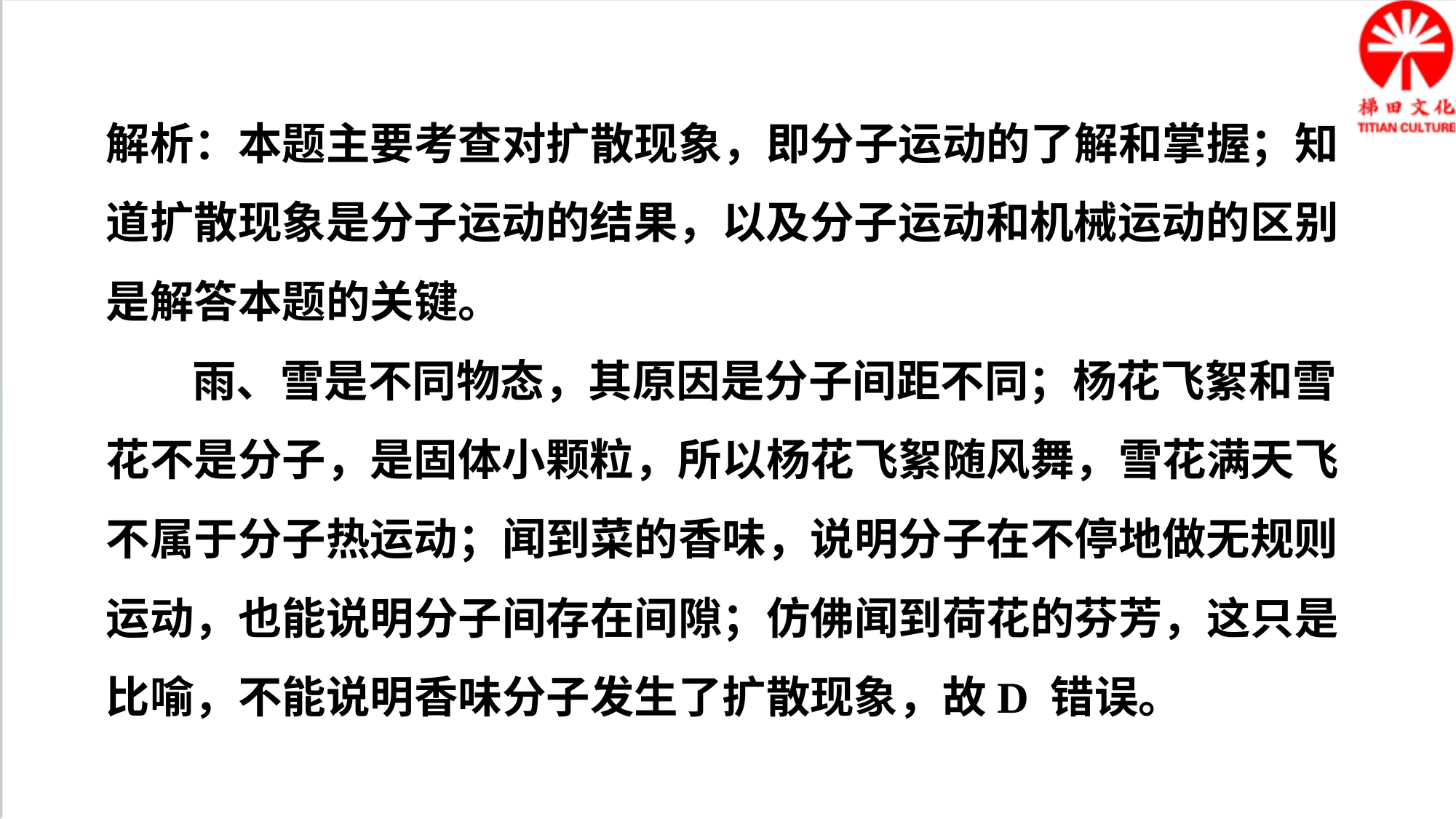

解析：本题主要考查对扩散现象，即分子运动的了解和掌握；知道扩散现象是分子运动的结果，以及分子运动和机械运动的区别是解答本题的关键。
雨、雪是不同物态，其原因是分子间距不同；杨花飞絮和雪花不是分子，是固体小颗粒，所以杨花飞絮随风舞，雪花满天飞不属于分子热运动；闻到菜的香味，说明分子在不停地做无规则运动，也能说明分子间存在间隙；仿佛闻到荷花的芬芳，这只是比喻，不能说明香味分子发生了扩散现象，故D 错误。